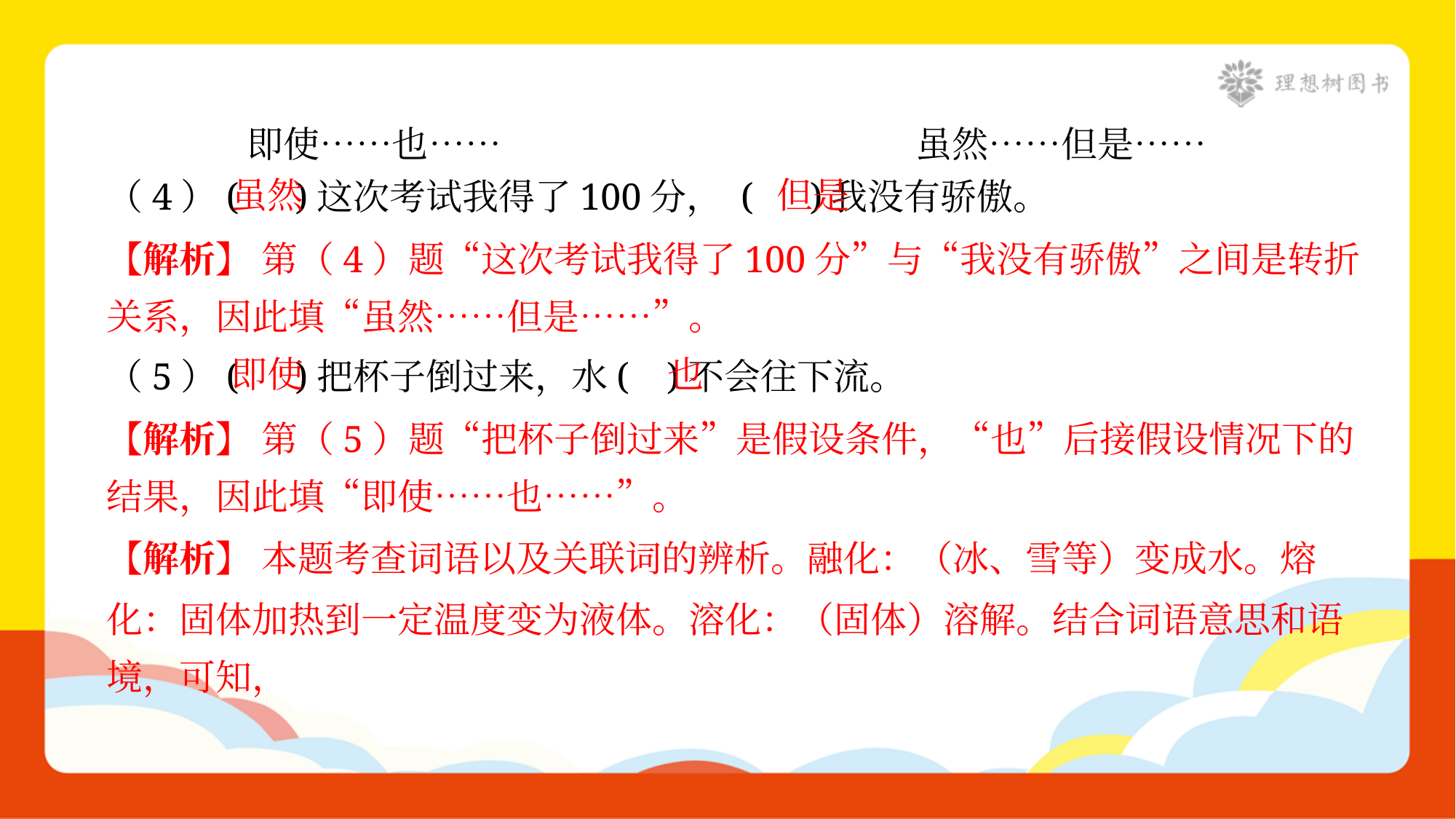

即使……也……	虽然……但是……
虽然
但是
（4）(      )这次考试我得了100分， (      )我没有骄傲。
【解析】 第（4）题“这次考试我得了100分”与“我没有骄傲”之间是转折
关系，因此填“虽然……但是……”。
即使
也
（5）(      )把杯子倒过来，水(    )不会往下流。
【解析】 第（5）题“把杯子倒过来”是假设条件，“也”后接假设情况下的
结果，因此填“即使……也……”。
【解析】 本题考查词语以及关联词的辨析。融化：（冰、雪等）变成水。熔
化：固体加热到一定温度变为液体。溶化：（固体）溶解。结合词语意思和语
境，可知，